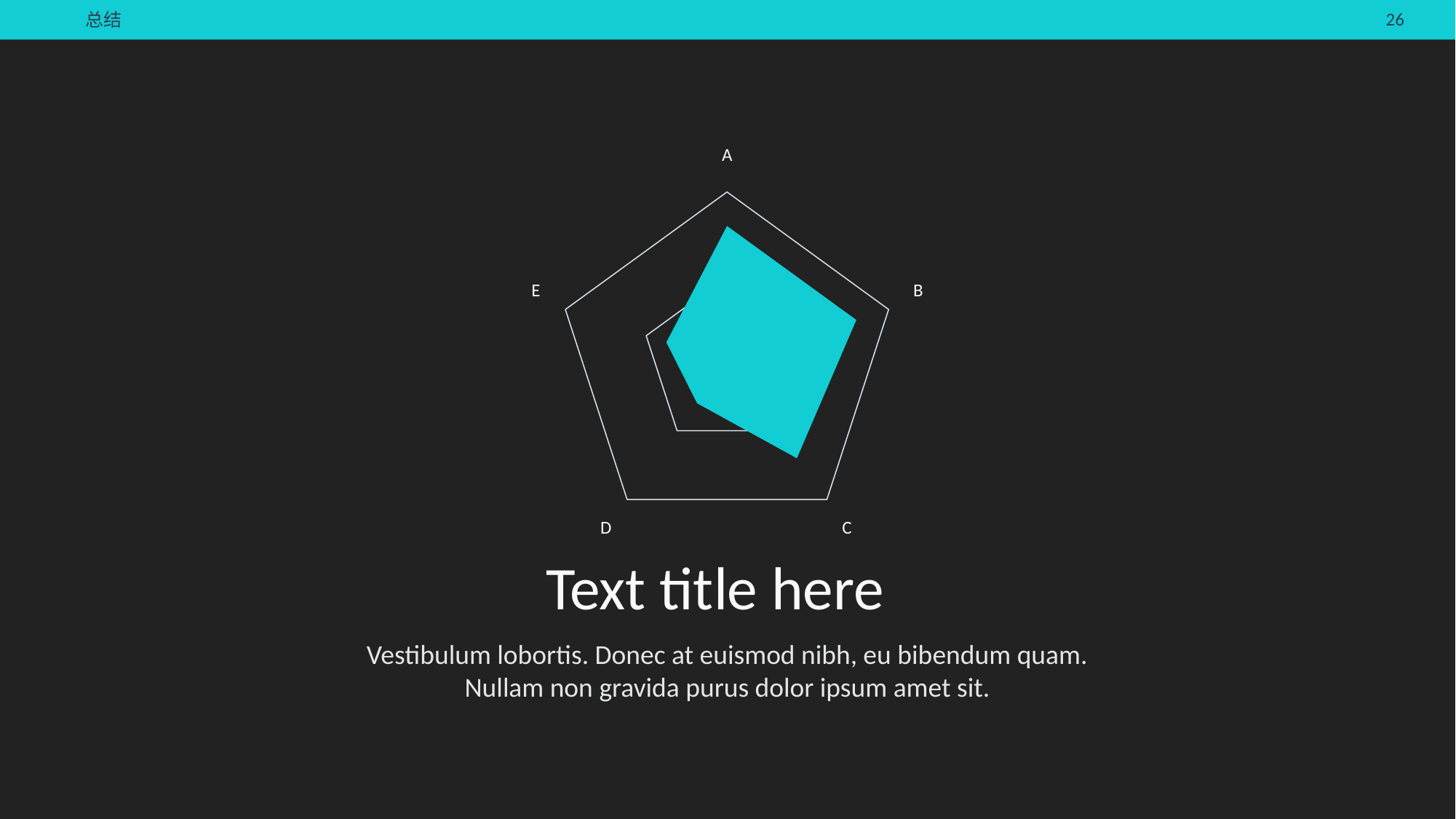

总结

### Chart

| Category | Series 1 |
|---|---|
| A | 32.0 |
| B | 32.0 |
| C | 28.0 |
| D | 12.0 |
| E | 15.0 |
Text title here
Vestibulum lobortis. Donec at euismod nibh, eu bibendum quam. Nullam non gravida purus dolor ipsum amet sit.